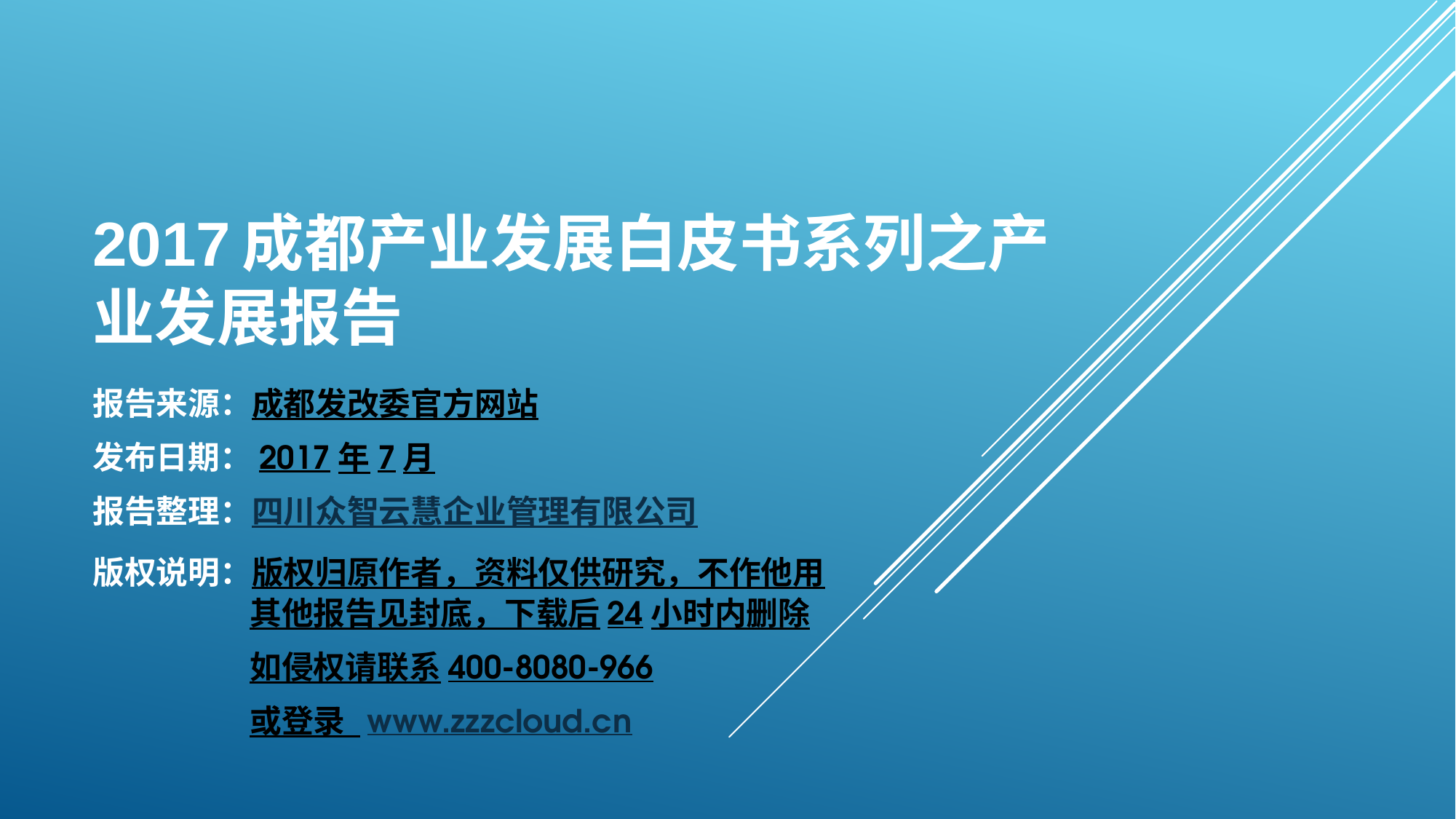

# 2017成都产业发展白皮书系列之产业发展报告
报告来源：成都发改委官方网站
发布日期：2017年7月
报告整理：四川众智云慧企业管理有限公司
版权说明：版权归原作者，资料仅供研究，不作他用
其他报告见封底，下载后24小时内删除
如侵权请联系400-8080-966
或登录  www.zzzcloud.cn